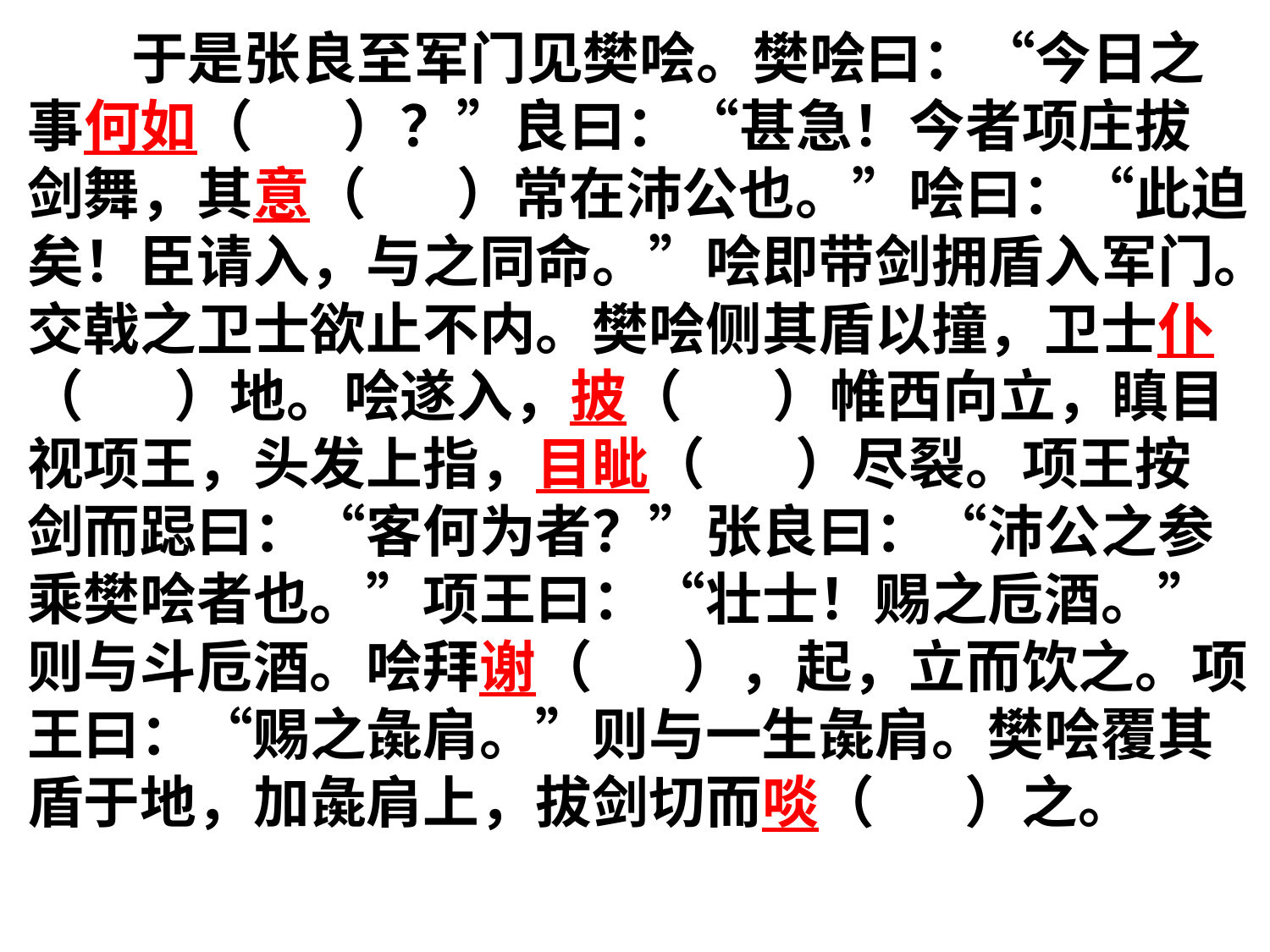

于是张良至军门见樊哙。樊哙曰：“今日之事何如（       ）？”良曰：“甚急！今者项庄拔剑舞，其意（       ）常在沛公也。”哙曰：“此迫矣！臣请入，与之同命。”哙即带剑拥盾入军门。交戟之卫士欲止不内。樊哙侧其盾以撞，卫士仆（       ）地。哙遂入，披（       ）帷西向立，瞋目视项王，头发上指，目眦（       ）尽裂。项王按剑而跽曰：“客何为者？”张良曰：“沛公之参乘樊哙者也。”项王曰：“壮士！赐之卮酒。”则与斗卮酒。哙拜谢（       ），起，立而饮之。项王曰：“赐之彘肩。”则与一生彘肩。樊哙覆其盾于地，加彘肩上，拔剑切而啖（       ）之。